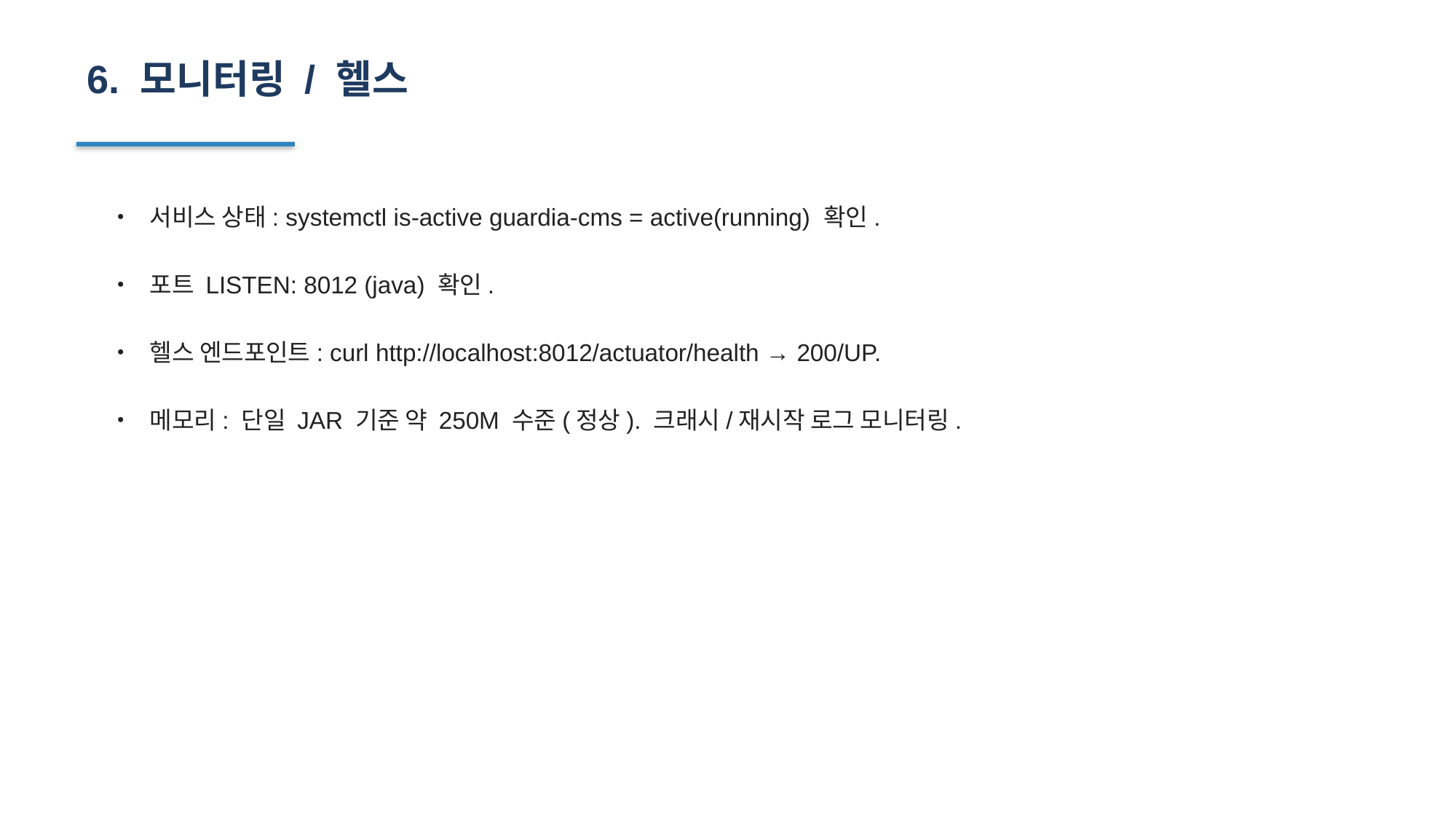

6. 모니터링 / 헬스

•  서비스 상태: systemctl is-active guardia-cms = active(running) 확인.
•  포트 LISTEN: 8012 (java) 확인.
•  헬스 엔드포인트: curl http://localhost:8012/actuator/health → 200/UP.
•  메모리: 단일 JAR 기준 약 250M 수준(정상). 크래시/재시작 로그 모니터링.